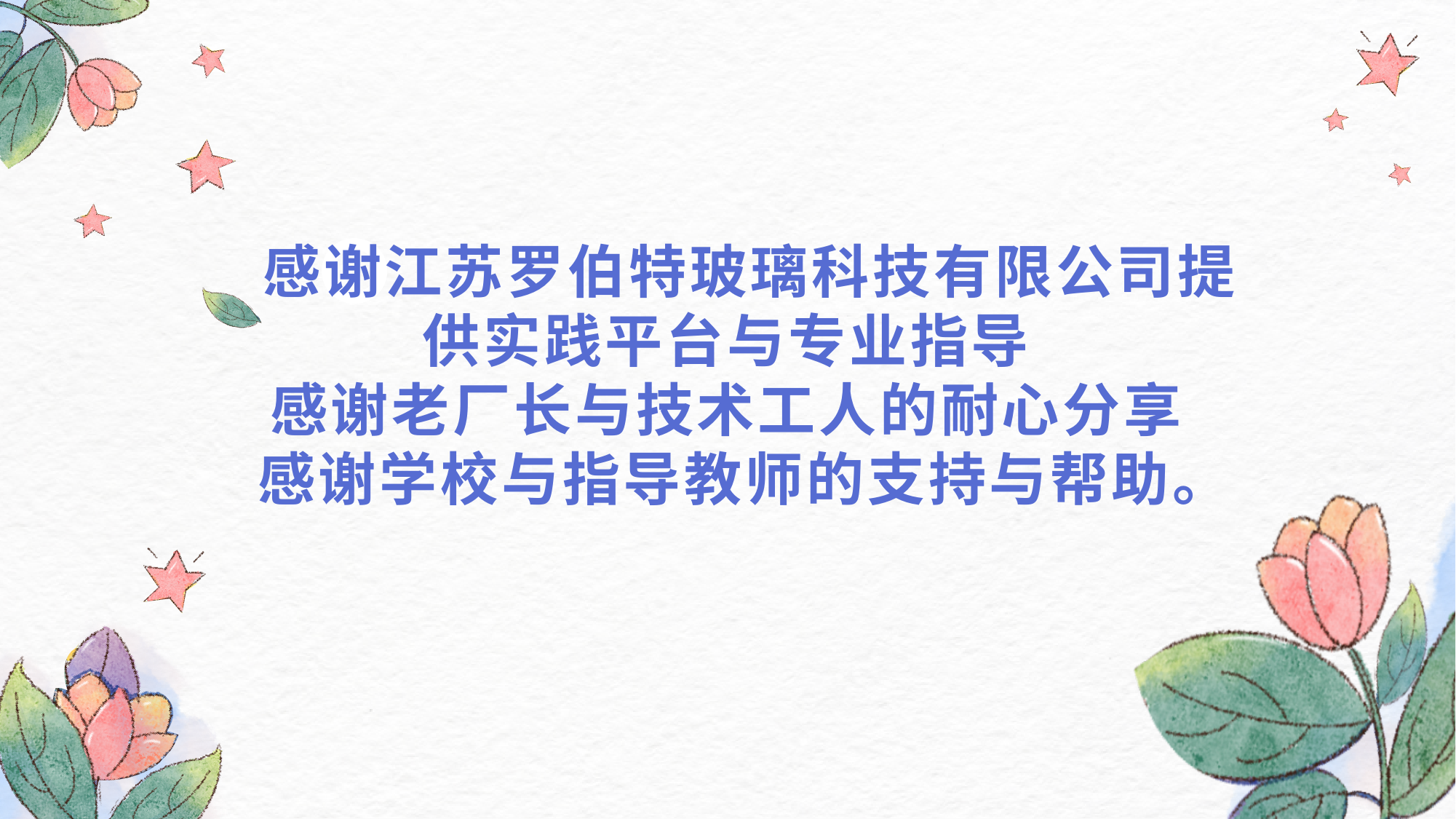

感谢江苏罗伯特玻璃科技有限公司提供实践平台与专业指导
感谢老厂长与技术工人的耐心分享
  感谢学校与指导教师的支持与帮助。